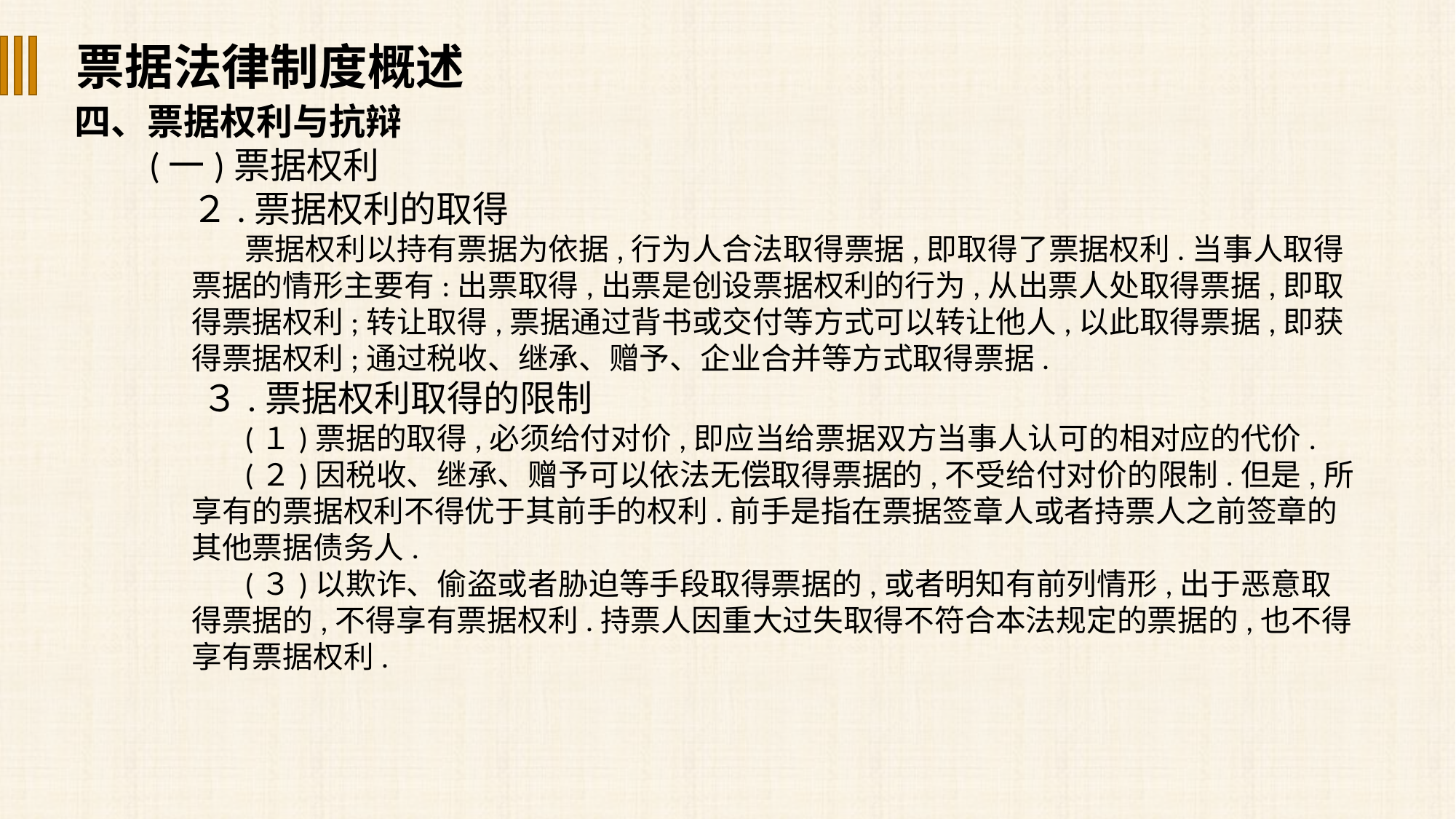

票据法律制度概述

四、票据权利与抗辩
(一)票据权利
２.票据权利的取得
票据权利以持有票据为依据,行为人合法取得票据,即取得了票据权利.当事人取得票据的情形主要有:出票取得,出票是创设票据权利的行为,从出票人处取得票据,即取得票据权利;转让取得,票据通过背书或交付等方式可以转让他人,以此取得票据,即获得票据权利;通过税收、继承、赠予、企业合并等方式取得票据.
３.票据权利取得的限制
(１)票据的取得,必须给付对价,即应当给票据双方当事人认可的相对应的代价.
(２)因税收、继承、赠予可以依法无偿取得票据的,不受给付对价的限制.但是,所享有的票据权利不得优于其前手的权利.前手是指在票据签章人或者持票人之前签章的其他票据债务人.
(３)以欺诈、偷盗或者胁迫等手段取得票据的,或者明知有前列情形,出于恶意取得票据的,不得享有票据权利.持票人因重大过失取得不符合本法规定的票据的,也不得享有票据权利.